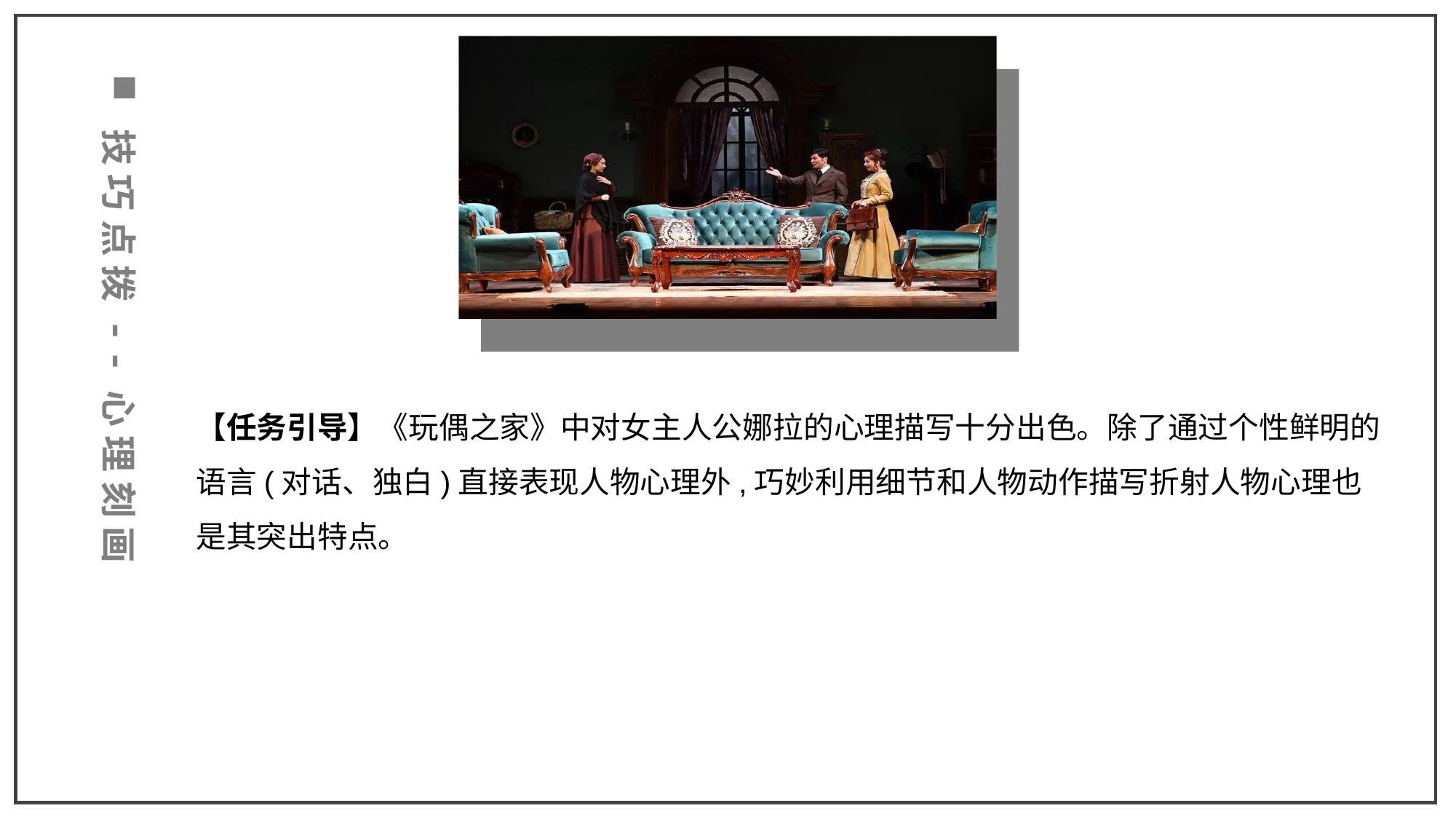

技巧点拨--心理刻画

【任务引导】《玩偶之家》中对女主人公娜拉的心理描写十分出色。除了通过个性鲜明的语言(对话、独白)直接表现人物心理外,巧妙利用细节和人物动作描写折射人物心理也是其突出特点。